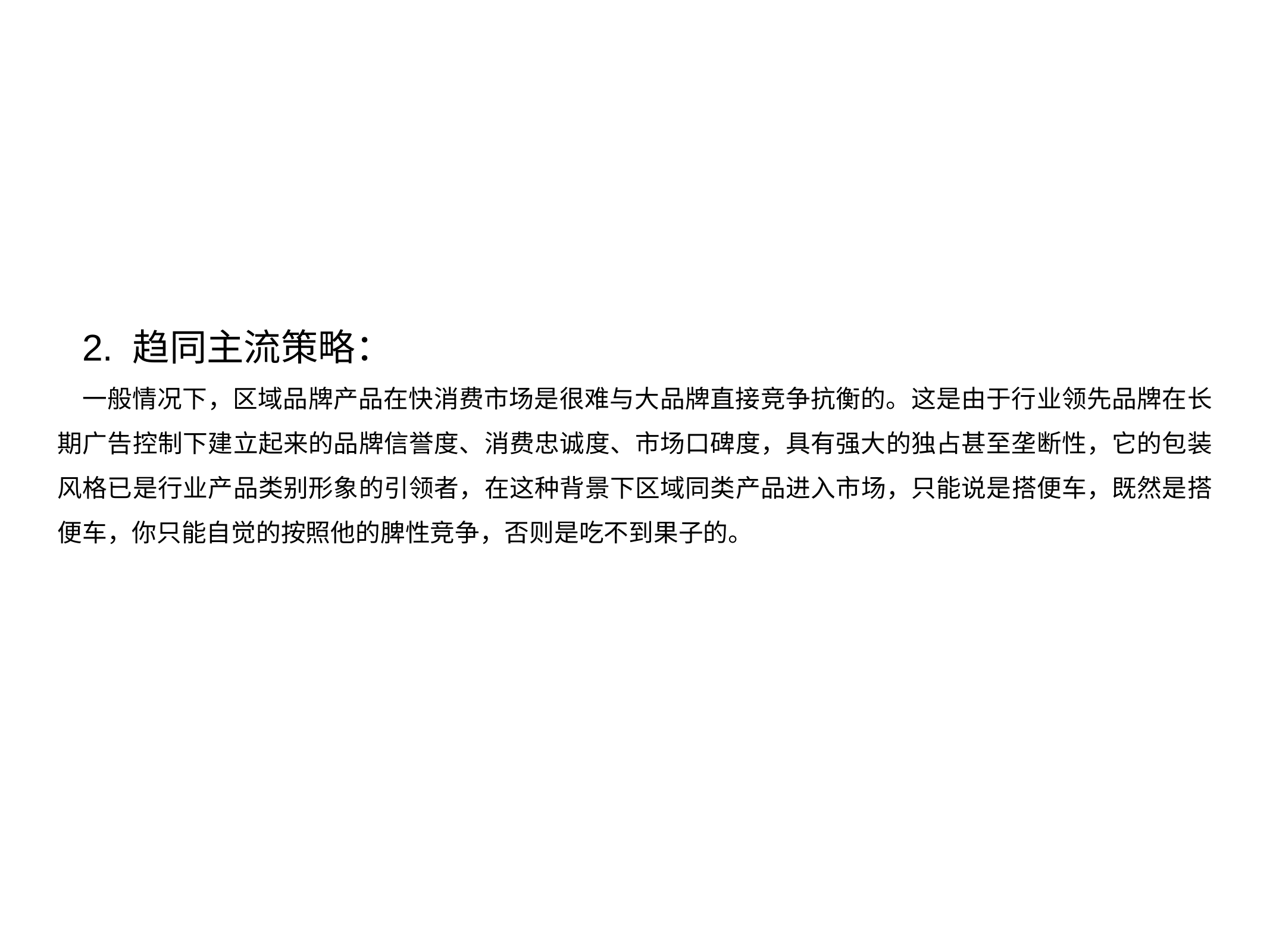

2. 趋同主流策略：
一般情况下，区域品牌产品在快消费市场是很难与大品牌直接竞争抗衡的。这是由于行业领先品牌在长期广告控制下建立起来的品牌信誉度、消费忠诚度、市场口碑度，具有强大的独占甚至垄断性，它的包装风格已是行业产品类别形象的引领者，在这种背景下区域同类产品进入市场，只能说是搭便车，既然是搭便车，你只能自觉的按照他的脾性竞争，否则是吃不到果子的。